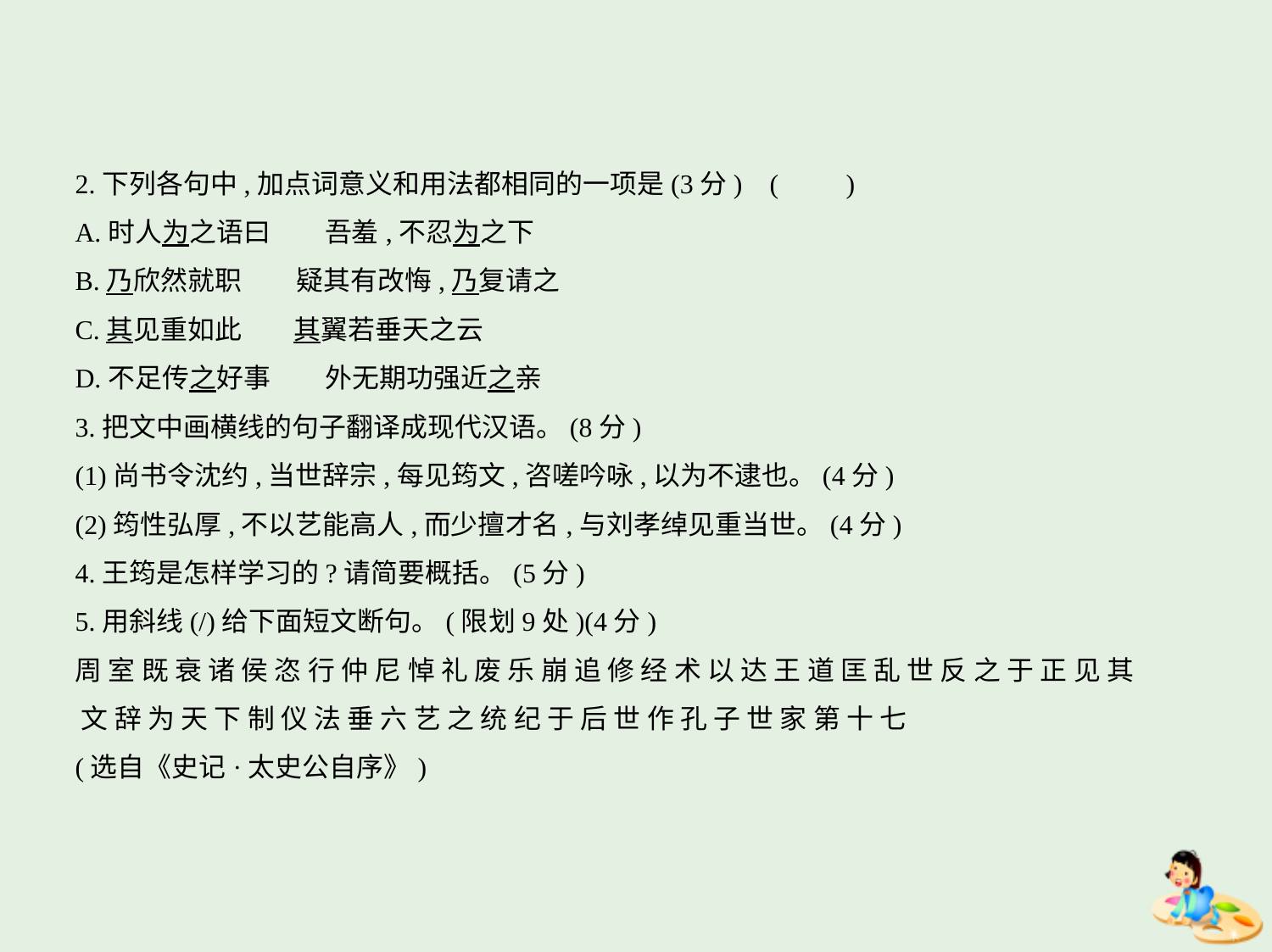

2.下列各句中,加点词意义和用法都相同的一项是(3分) (　　)
A.时人为之语曰　　吾羞,不忍为之下
B.乃欣然就职　　疑其有改悔,乃复请之
C.其见重如此　    其翼若垂天之云
D.不足传之好事　　外无期功强近之亲
3.把文中画横线的句子翻译成现代汉语。(8分)
(1)尚书令沈约,当世辞宗,每见筠文,咨嗟吟咏,以为不逮也。(4分)
(2)筠性弘厚,不以艺能高人,而少擅才名,与刘孝绰见重当世。(4分)
4.王筠是怎样学习的?请简要概括。(5分)
5.用斜线(/)给下面短文断句。(限划9处)(4分)
周 室 既 衰 诸 侯 恣 行 仲 尼 悼 礼 废 乐 崩 追 修 经 术 以 达 王 道 匡 乱 世 反 之 于 正 见 其
 文 辞 为 天 下 制 仪 法 垂 六 艺 之 统 纪 于 后 世 作 孔 子 世 家 第 十 七
(选自《史记·太史公自序》)